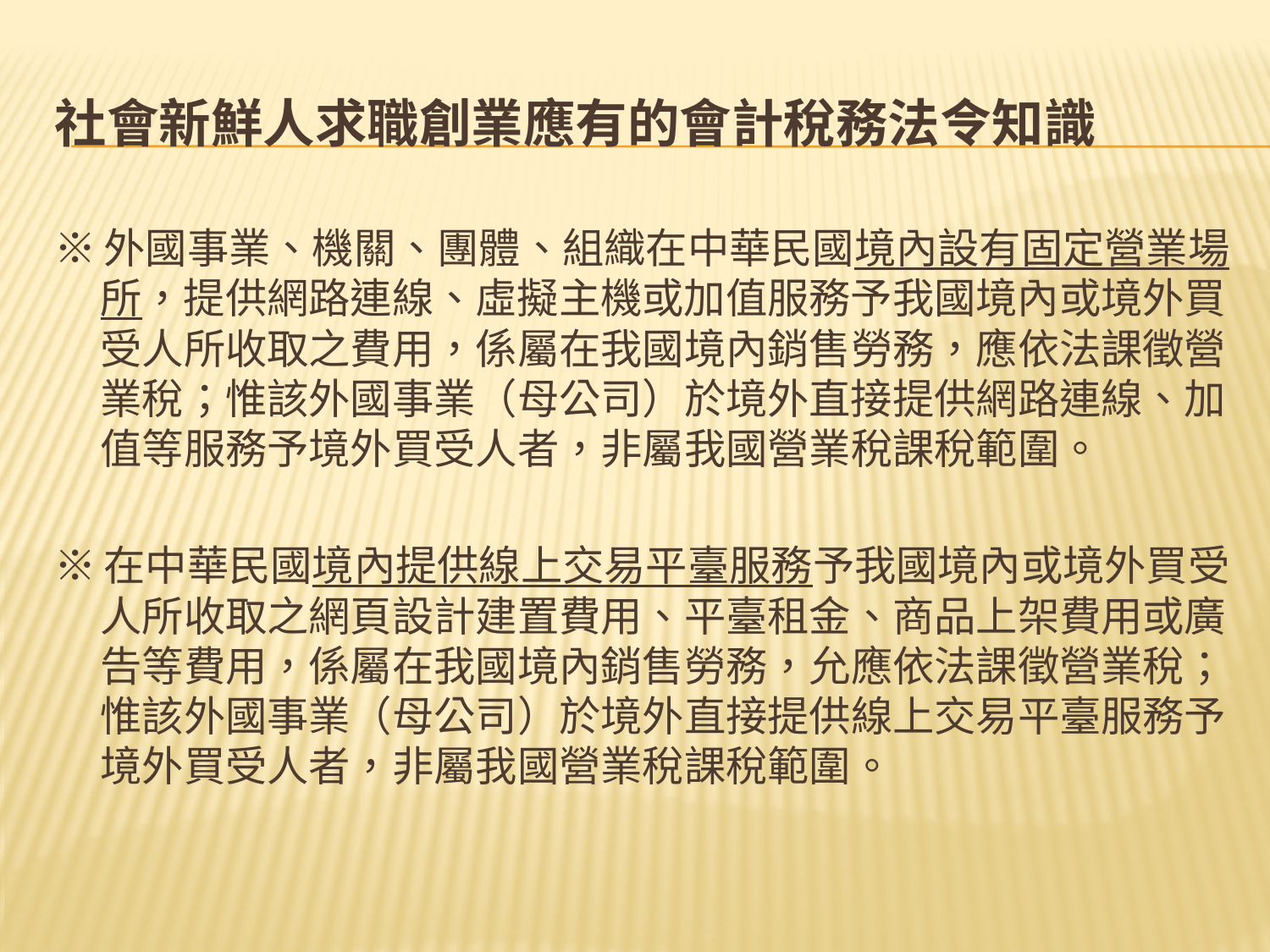

# 社會新鮮人求職創業應有的會計稅務法令知識
※外國事業、機關、團體、組織在中華民國境內設有固定營業場所，提供網路連線、虛擬主機或加值服務予我國境內或境外買受人所收取之費用，係屬在我國境內銷售勞務，應依法課徵營業稅；惟該外國事業（母公司）於境外直接提供網路連線、加值等服務予境外買受人者，非屬我國營業稅課稅範圍。

※在中華民國境內提供線上交易平臺服務予我國境內或境外買受人所收取之網頁設計建置費用、平臺租金、商品上架費用或廣告等費用，係屬在我國境內銷售勞務，允應依法課徵營業稅；惟該外國事業（母公司）於境外直接提供線上交易平臺服務予境外買受人者，非屬我國營業稅課稅範圍。